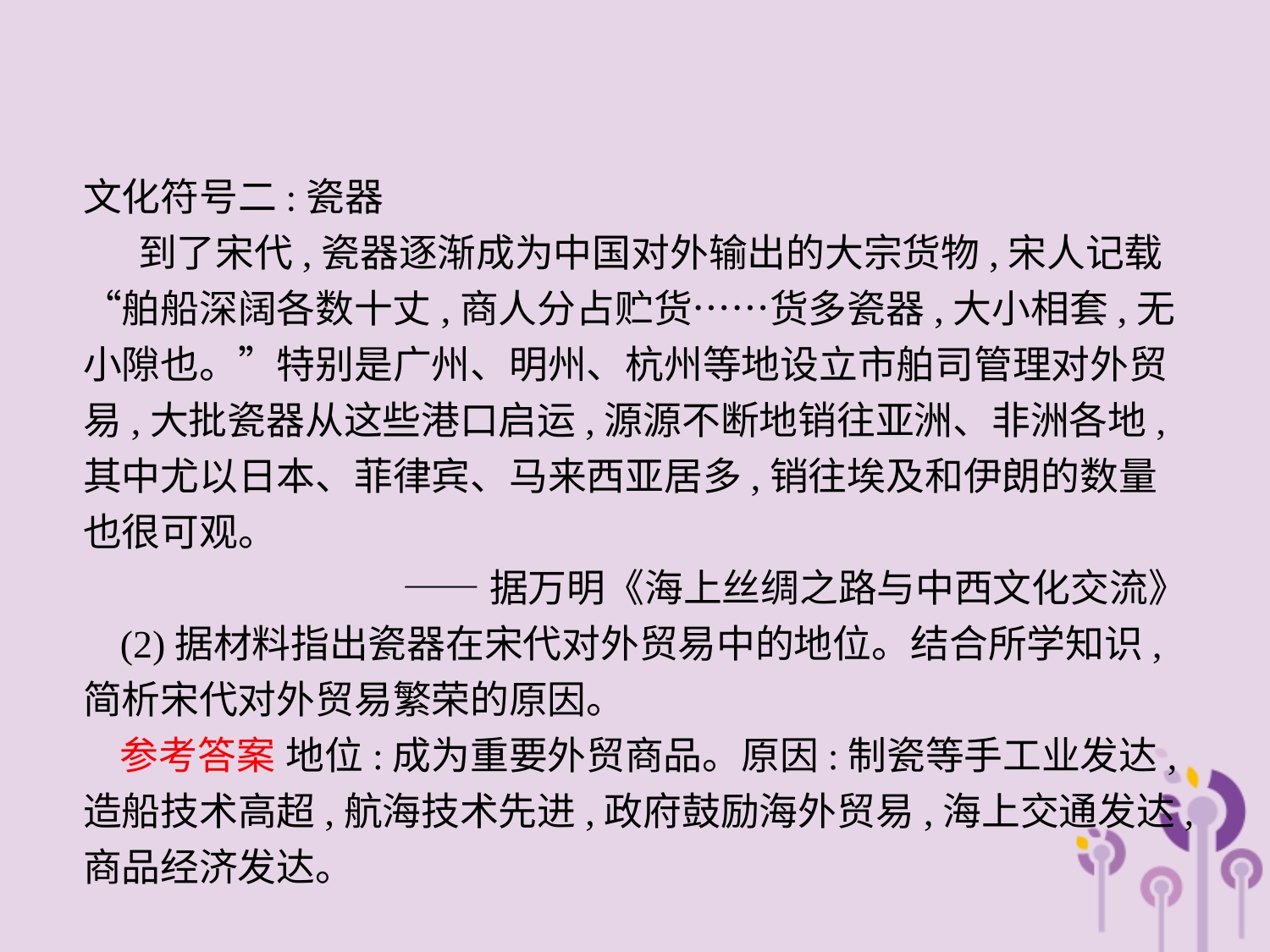

文化符号二:瓷器
 到了宋代,瓷器逐渐成为中国对外输出的大宗货物,宋人记载“舶船深阔各数十丈,商人分占贮货……货多瓷器,大小相套,无小隙也。”特别是广州、明州、杭州等地设立市舶司管理对外贸易,大批瓷器从这些港口启运,源源不断地销往亚洲、非洲各地,其中尤以日本、菲律宾、马来西亚居多,销往埃及和伊朗的数量也很可观。
——据万明《海上丝绸之路与中西文化交流》
(2)据材料指出瓷器在宋代对外贸易中的地位。结合所学知识,简析宋代对外贸易繁荣的原因。
参考答案 地位:成为重要外贸商品。原因:制瓷等手工业发达,造船技术高超,航海技术先进,政府鼓励海外贸易,海上交通发达,商品经济发达。